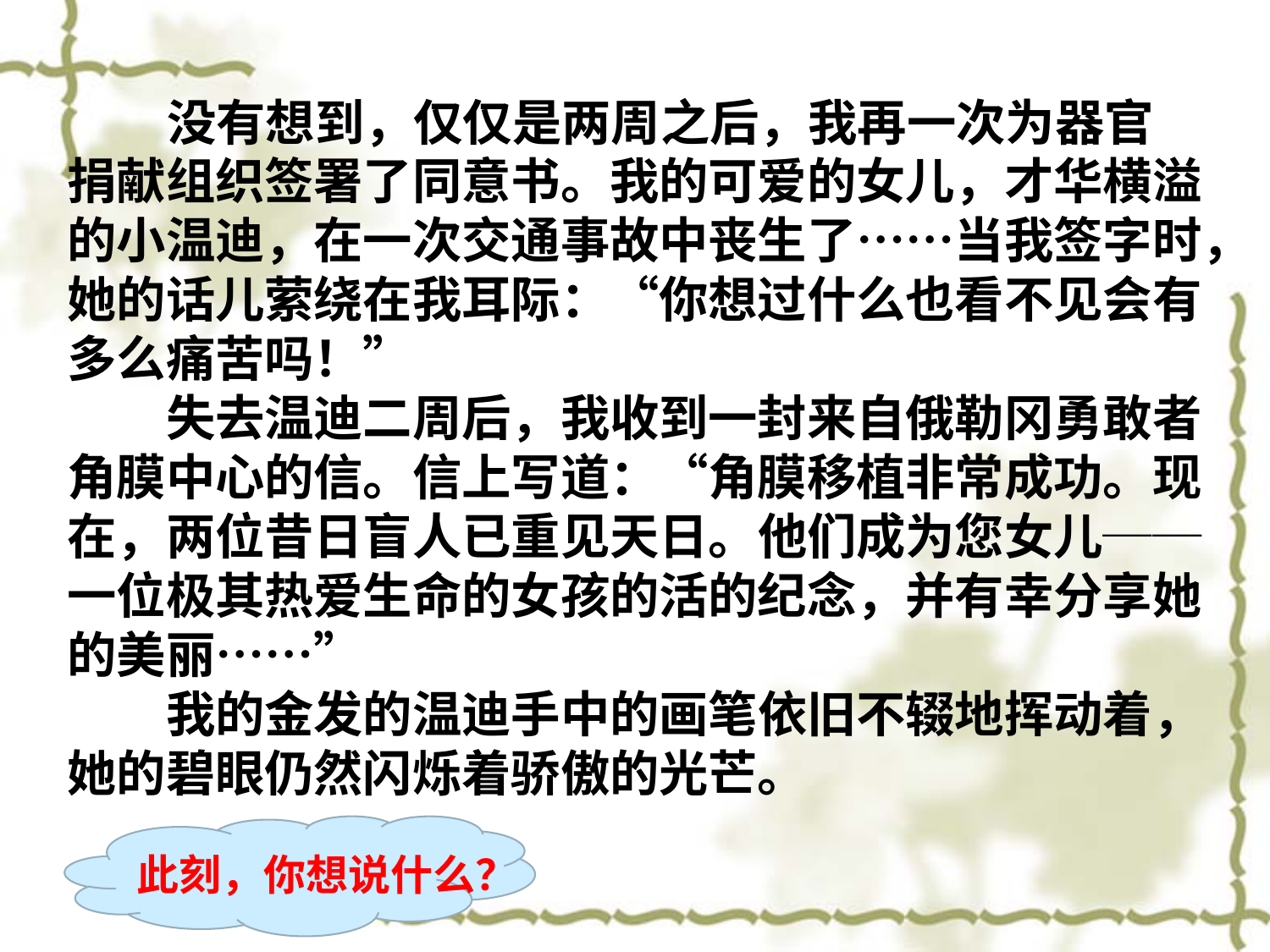

没有想到，仅仅是两周之后，我再一次为器官捐献组织签署了同意书。我的可爱的女儿，才华横溢的小温迪，在一次交通事故中丧生了……当我签字时，她的话儿萦绕在我耳际：“你想过什么也看不见会有多么痛苦吗！”
　　失去温迪二周后，我收到一封来自俄勒冈勇敢者角膜中心的信。信上写道：“角膜移植非常成功。现在，两位昔日盲人已重见天日。他们成为您女儿──一位极其热爱生命的女孩的活的纪念，并有幸分享她的美丽……”
　　我的金发的温迪手中的画笔依旧不辍地挥动着，她的碧眼仍然闪烁着骄傲的光芒。

此刻，你想说什么？